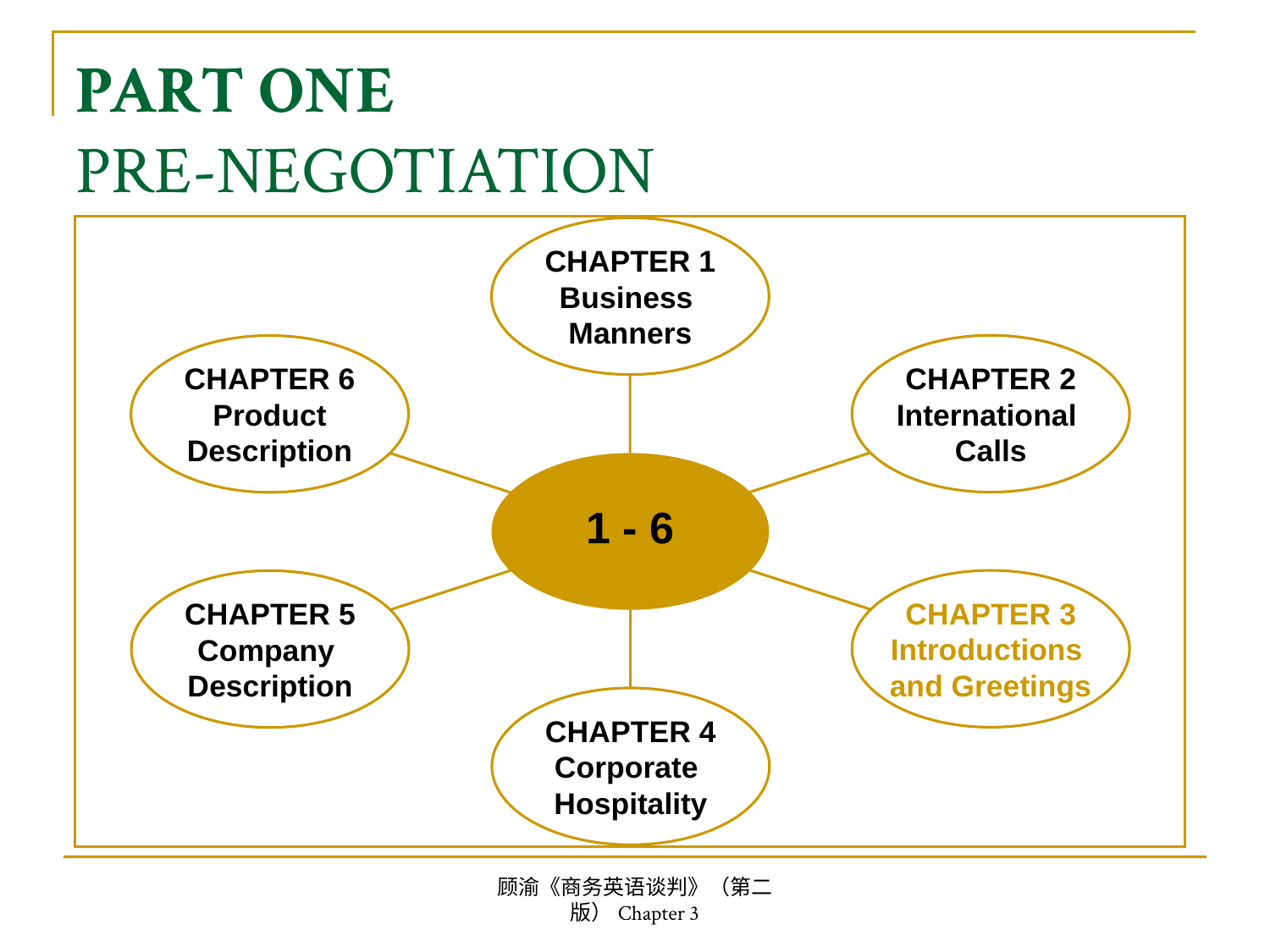

# PART ONE PRE-NEGOTIATION

CHAPTER 1
Business
Manners
CHAPTER 2
International
Calls
CHAPTER 6
Product
Description

1 - 6

CHAPTER 3
Introductions
and Greetings
CHAPTER 5
Company
Description

CHAPTER 4
Corporate
Hospitality

2
顾渝《商务英语谈判》（第二版）Chapter 3